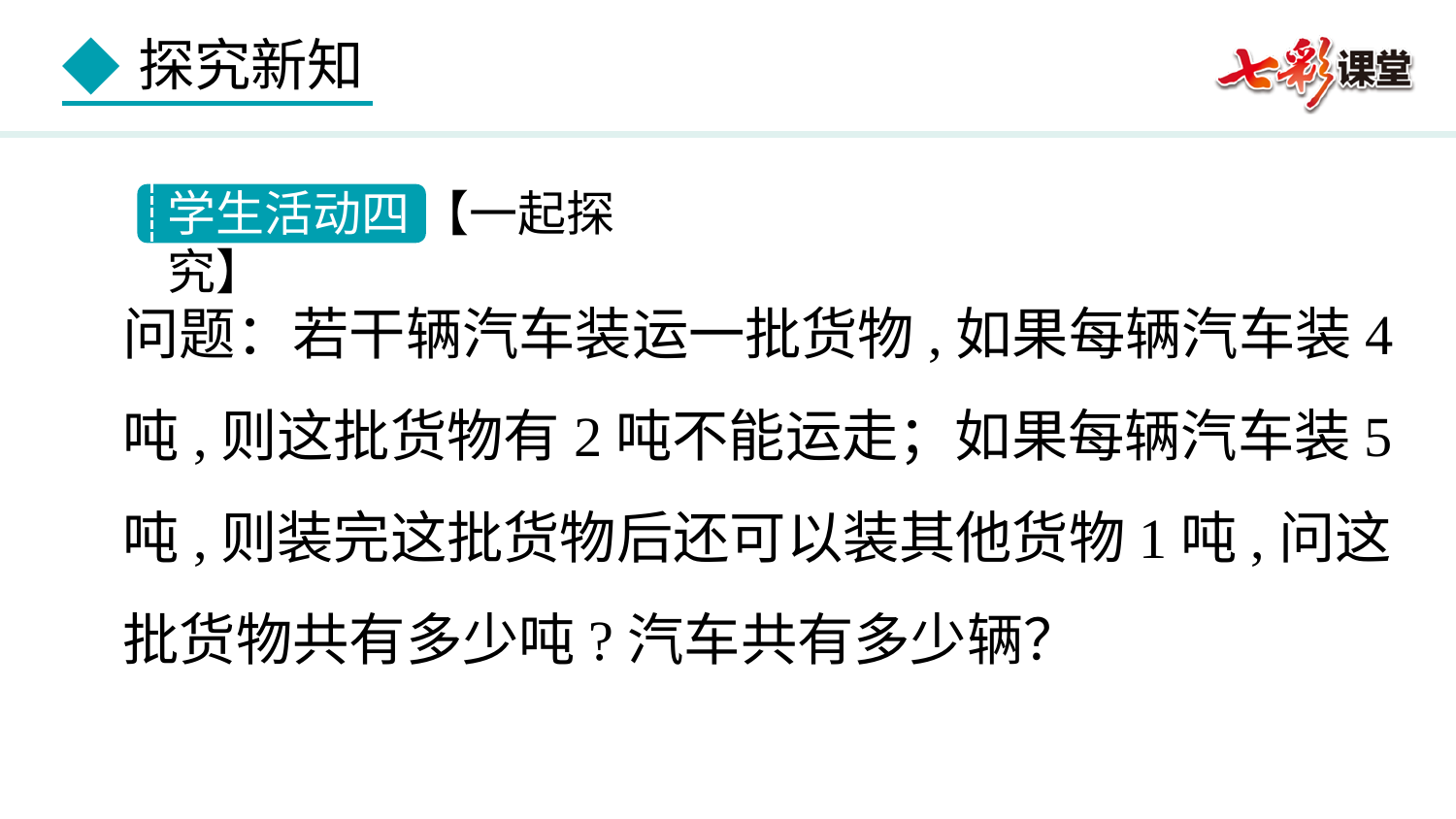

学生活动四 【一起探究】

问题：若干辆汽车装运一批货物,如果每辆汽车装4 吨,则这批货物有2吨不能运走；如果每辆汽车装5吨,则装完这批货物后还可以装其他货物1吨,问这批货物共有多少吨?汽车共有多少辆？